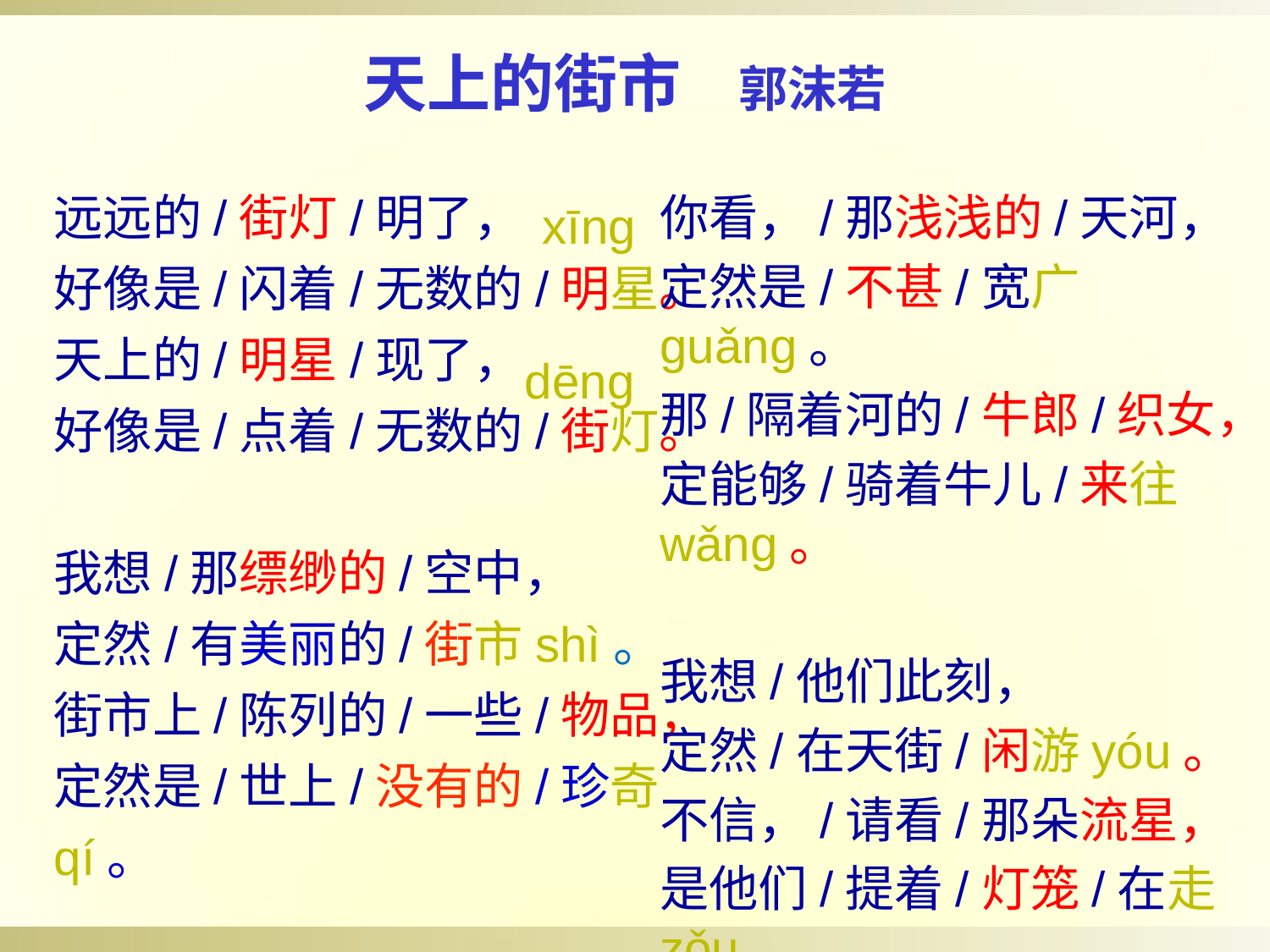

天上的街市    郭沫若
远远的/街灯/明了，
好像是/闪着/无数的/明星。
天上的/明星/现了，
好像是/点着/无数的/街灯。

我想/那缥缈的/空中，
定然/有美丽的/街市shì。
街市上/陈列的/一些/物品，
定然是/世上/没有的/珍奇qí。
你看，/那浅浅的/天河，
定然是/不甚/宽广guǎng。
那/隔着河的/牛郎/织女，
定能够/骑着牛儿/来往wǎng。

我想/他们此刻，
定然/在天街/闲游yóu。
不信，/请看/那朵流星，
是他们/提着/灯笼/在走zǒu。
xīng
dēng